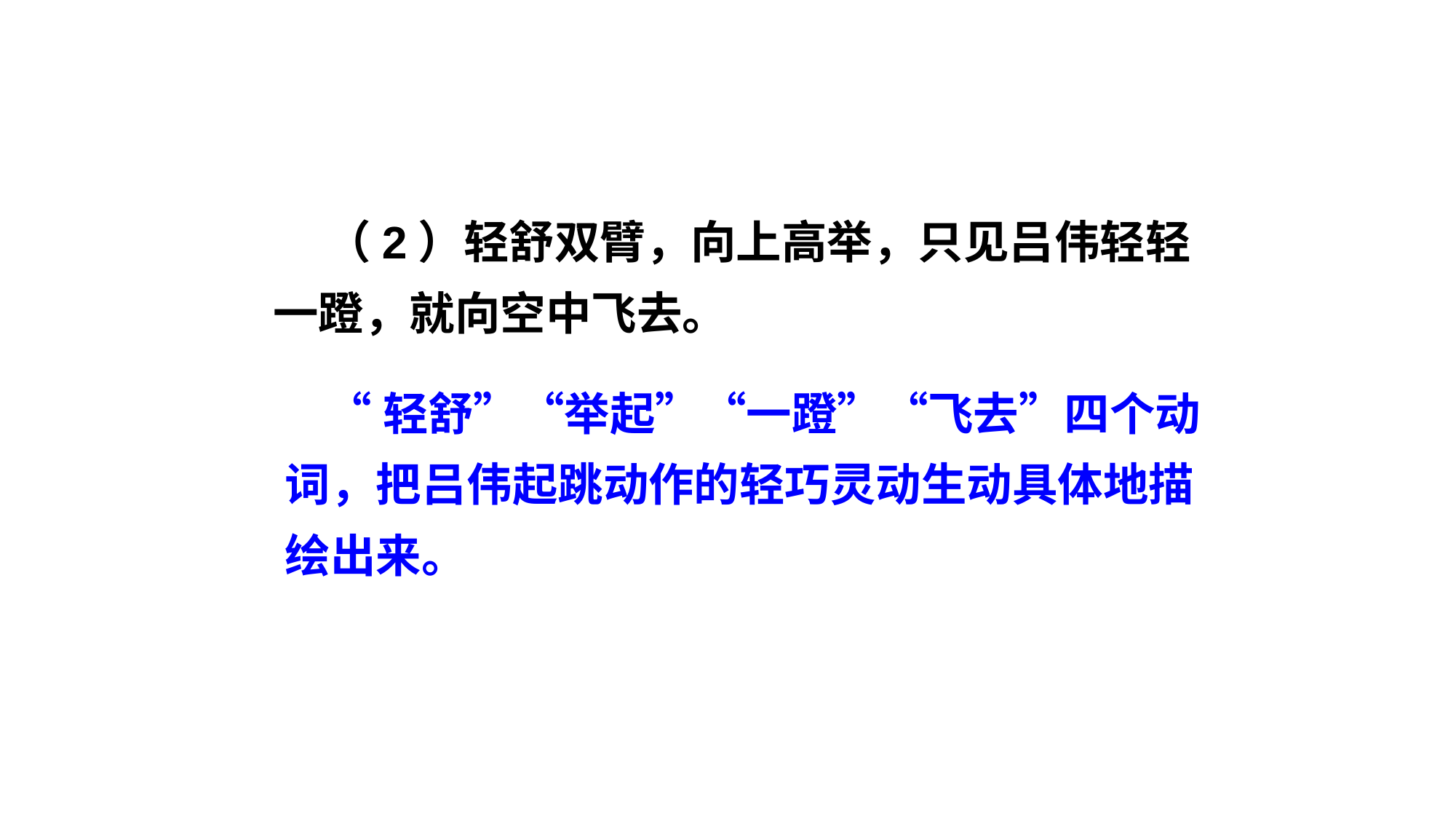

（2）轻舒双臂，向上高举，只见吕伟轻轻一蹬，就向空中飞去。
    “轻舒”“举起”“一蹬”“飞去”四个动词，把吕伟起跳动作的轻巧灵动生动具体地描绘出来。